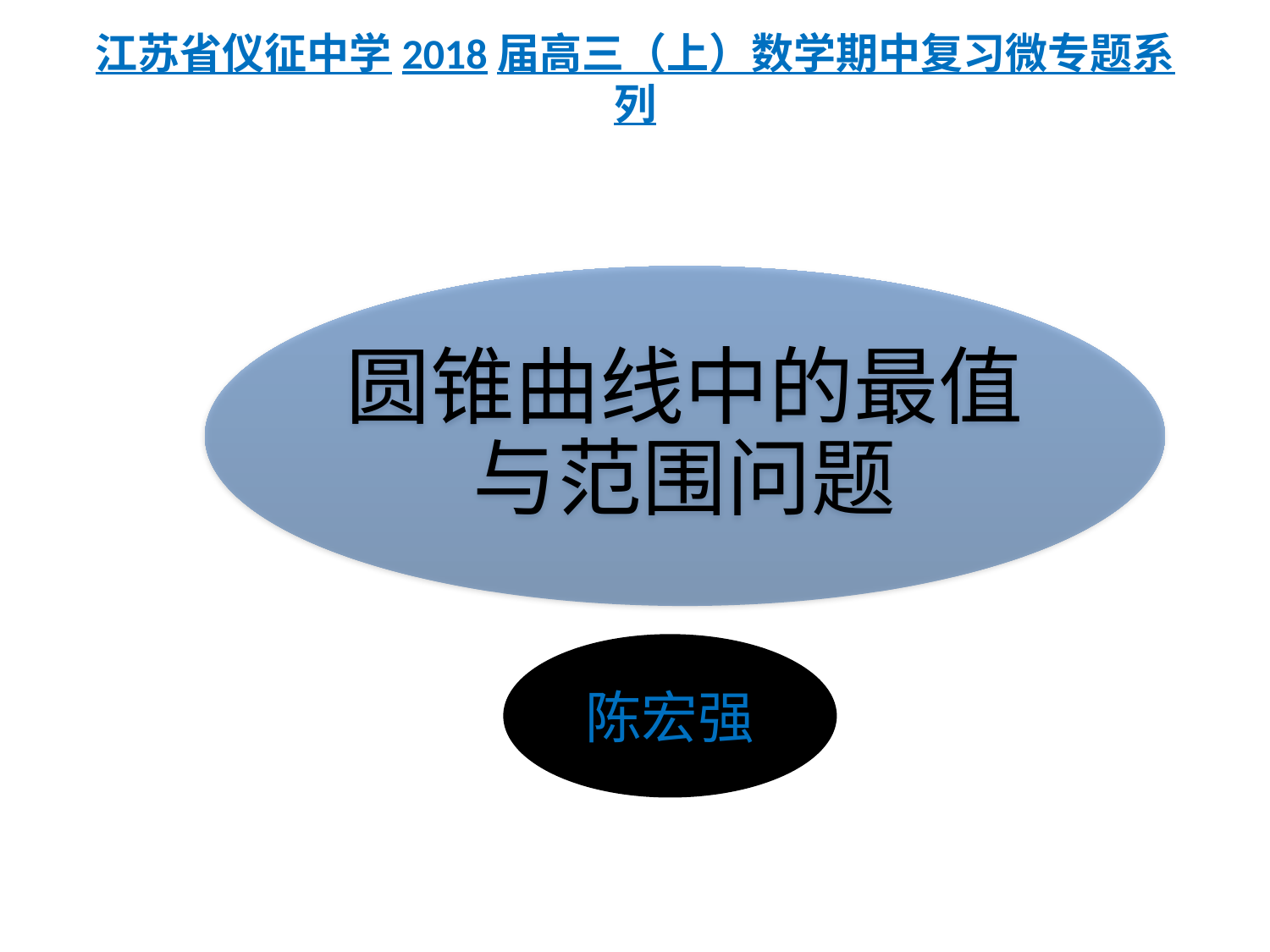

# 江苏省仪征中学2018届高三（上）数学期中复习微专题系列
圆锥曲线中的最值与范围问题
陈宏强